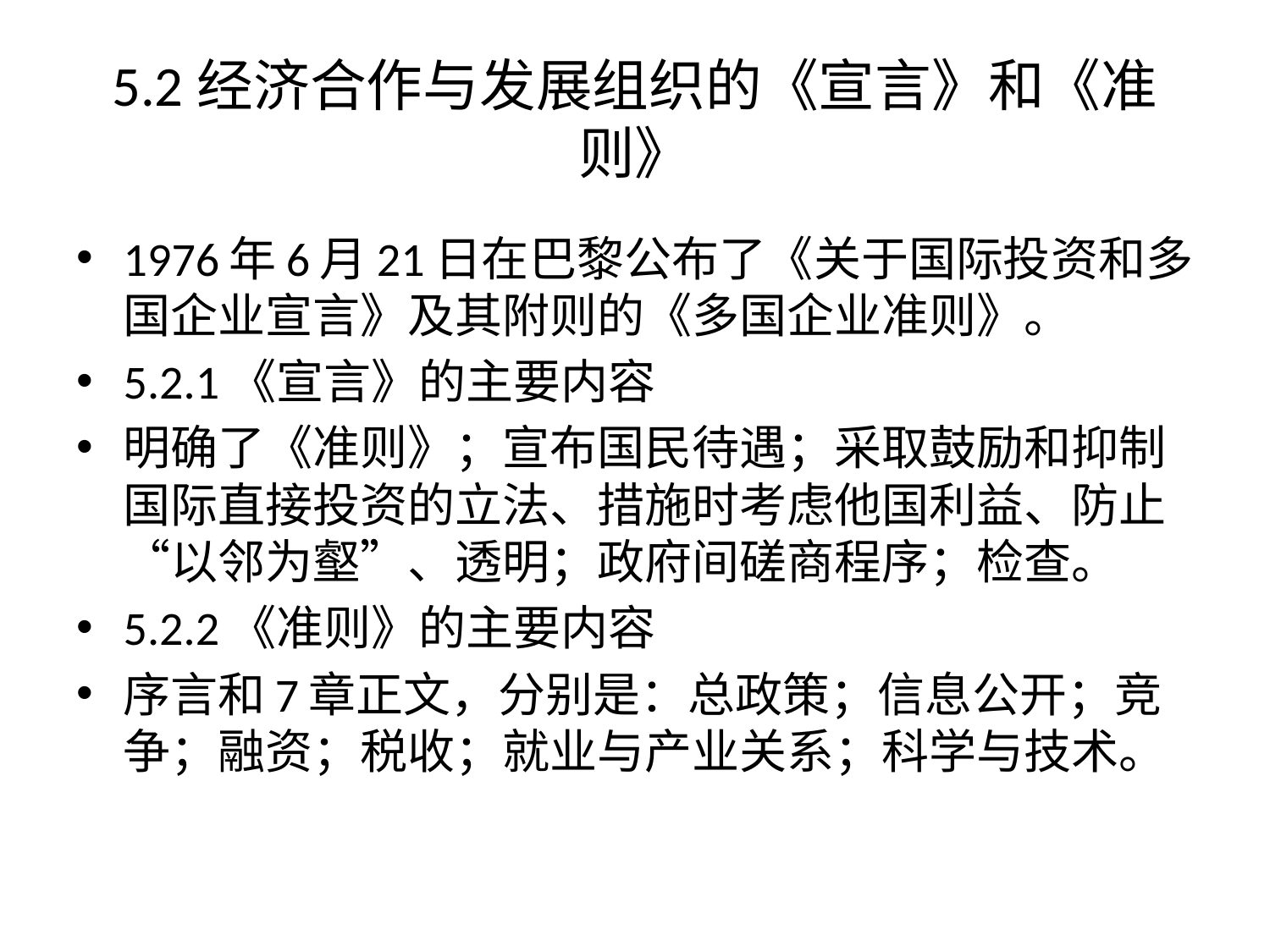

# 5.2经济合作与发展组织的《宣言》和《准则》
1976年6月21日在巴黎公布了《关于国际投资和多国企业宣言》及其附则的《多国企业准则》。
5.2.1《宣言》的主要内容
明确了《准则》；宣布国民待遇；采取鼓励和抑制国际直接投资的立法、措施时考虑他国利益、防止“以邻为壑”、透明；政府间磋商程序；检查。
5.2.2《准则》的主要内容
序言和7章正文，分别是：总政策；信息公开；竞争；融资；税收；就业与产业关系；科学与技术。